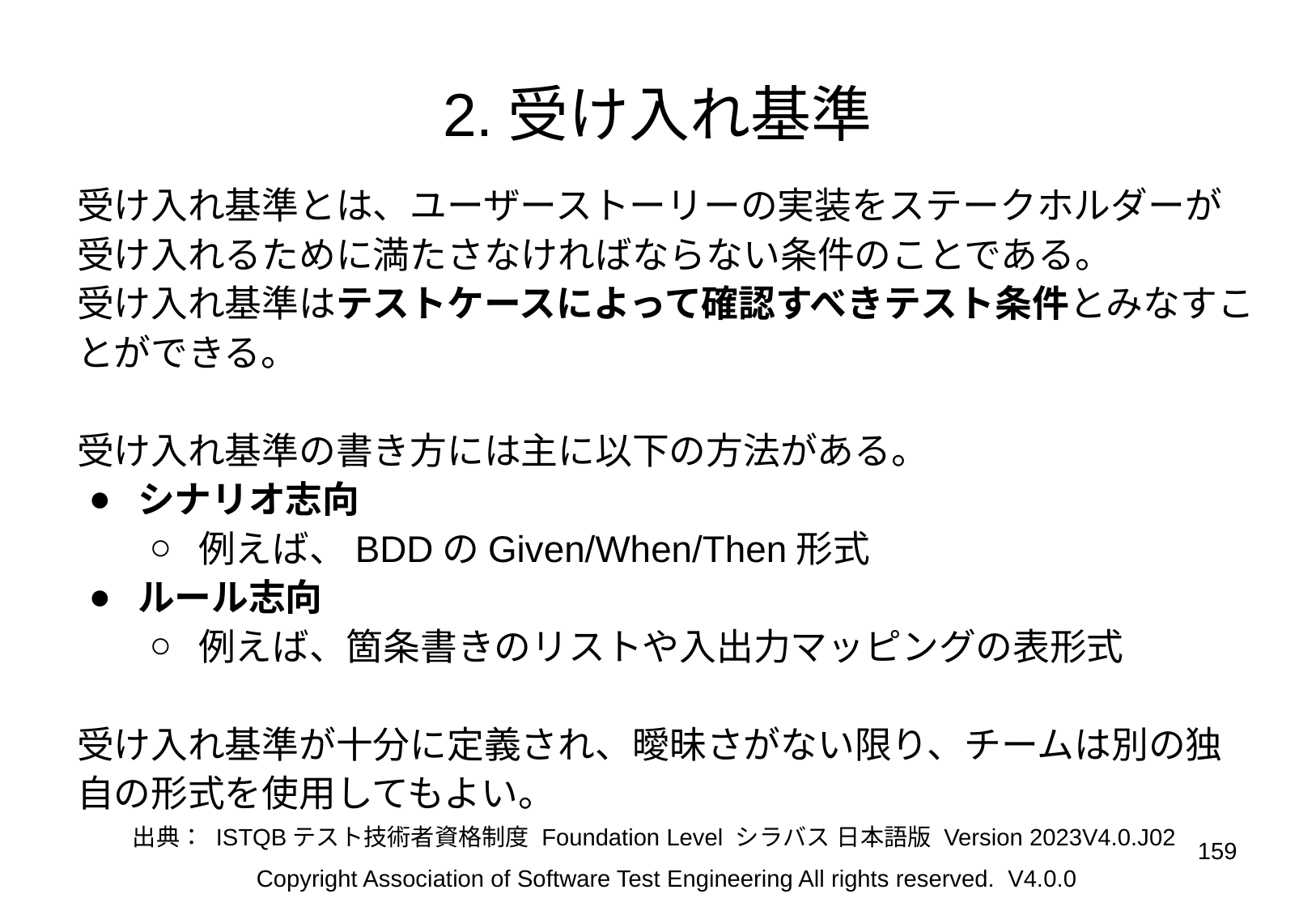

# 2.受け入れ基準
受け入れ基準とは、ユーザーストーリーの実装をステークホルダーが受け入れるために満たさなければならない条件のことである。
受け入れ基準はテストケースによって確認すべきテスト条件とみなすことができる。

受け入れ基準の書き方には主に以下の方法がある。
シナリオ志向
例えば、BDDのGiven/When/Then形式
ルール志向
例えば、箇条書きのリストや入出力マッピングの表形式

受け入れ基準が十分に定義され、曖昧さがない限り、チームは別の独自の形式を使用してもよい。
出典： ISTQBテスト技術者資格制度 Foundation Level シラバス 日本語版 Version 2023V4.0.J02
159
Copyright Association of Software Test Engineering All rights reserved.  V4.0.0